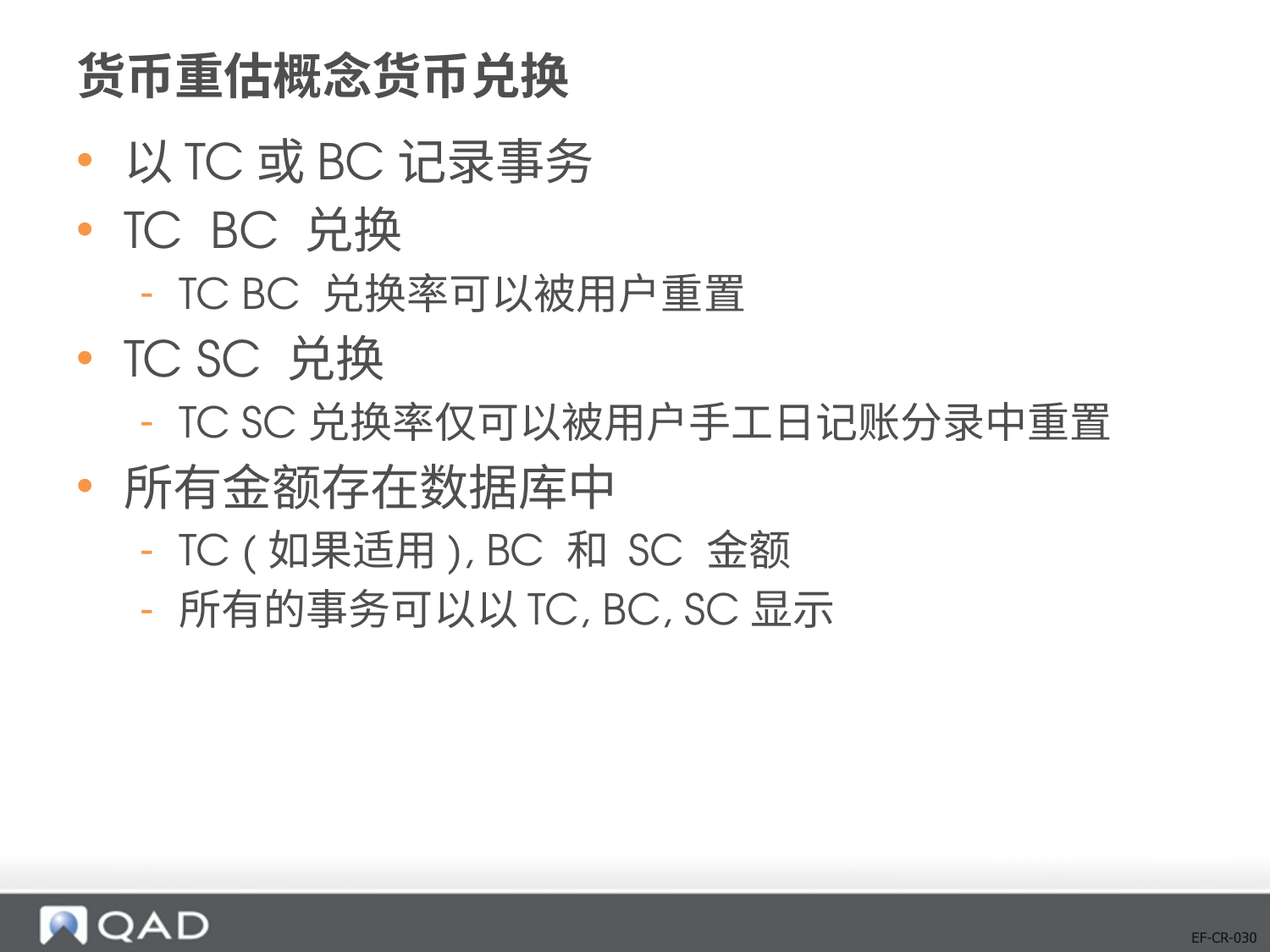

# 货币重估概念货币兑换
以TC或BC记录事务
TC  BC 兑换
TC BC 兑换率可以被用户重置
TC SC 兑换
TC SC兑换率仅可以被用户手工日记账分录中重置
所有金额存在数据库中
TC (如果适用), BC 和 SC 金额
所有的事务可以以TC, BC, SC显示
EF-CR-030